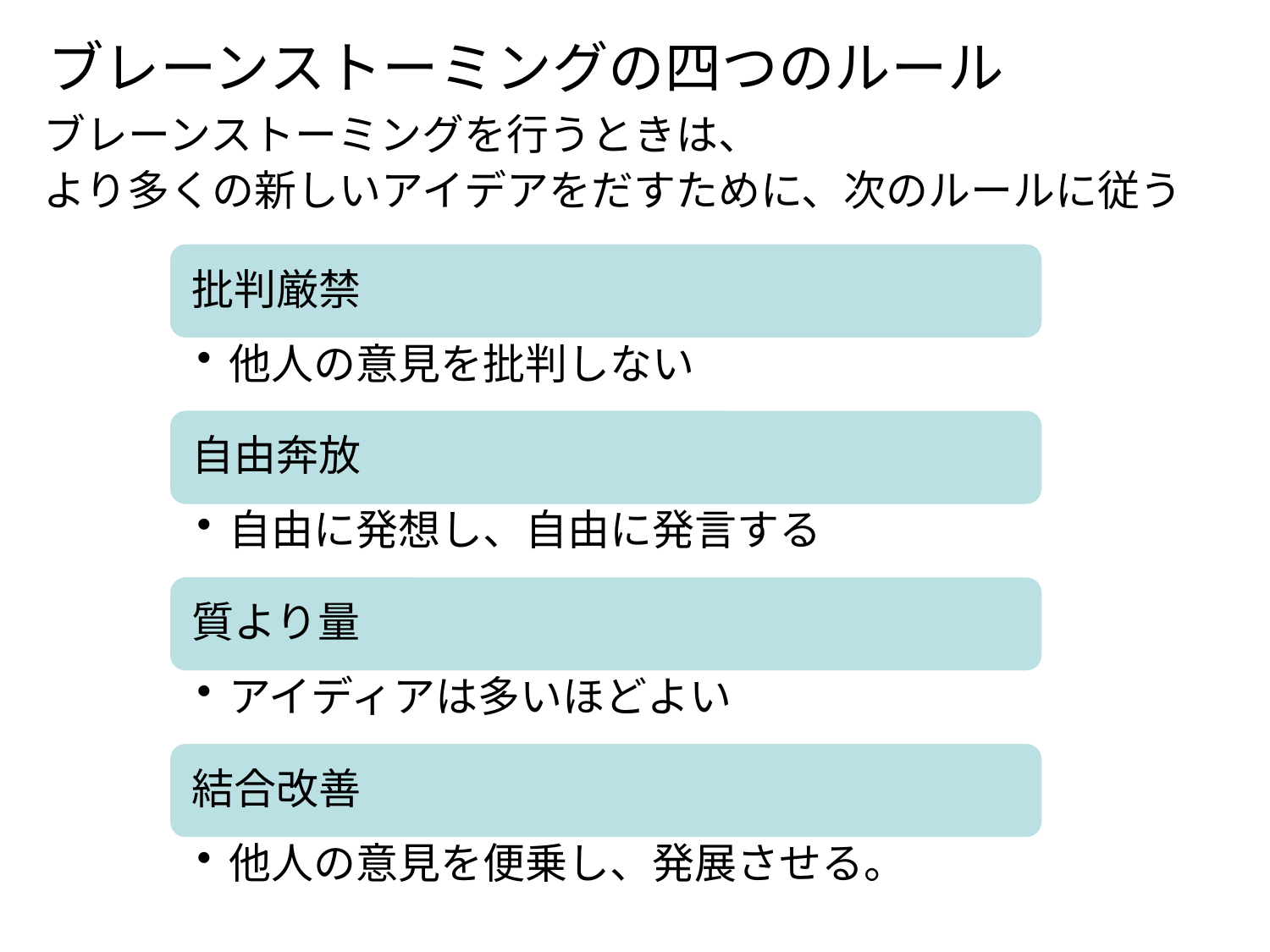

ブレーンストーミングの四つのルール
ブレーンストーミングを行うときは、
より多くの新しいアイデアをだすために、次のルールに従う
批判厳禁
他人の意見を批判しない
自由奔放
自由に発想し、自由に発言する
質より量
アイディアは多いほどよい
結合改善
他人の意見を便乗し、発展させる。